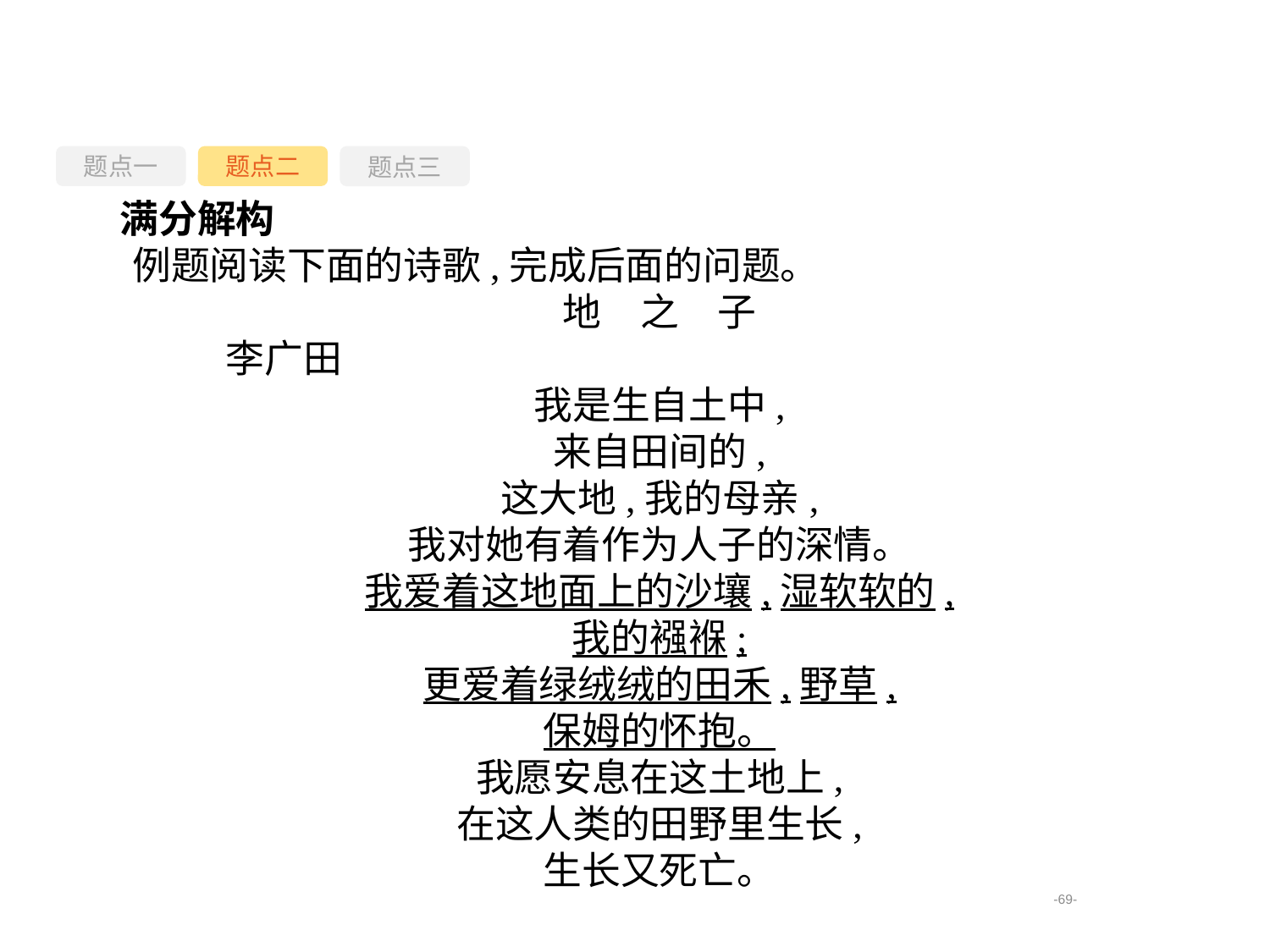

题点一
题点三
题点二
满分解构
例题阅读下面的诗歌,完成后面的问题。
地　之　子
	李广田
我是生自土中,
来自田间的,
这大地,我的母亲,
我对她有着作为人子的深情。
我爱着这地面上的沙壤,湿软软的,
我的襁褓;
更爱着绿绒绒的田禾,野草,
保姆的怀抱。
我愿安息在这土地上,
在这人类的田野里生长,
生长又死亡。
-69-